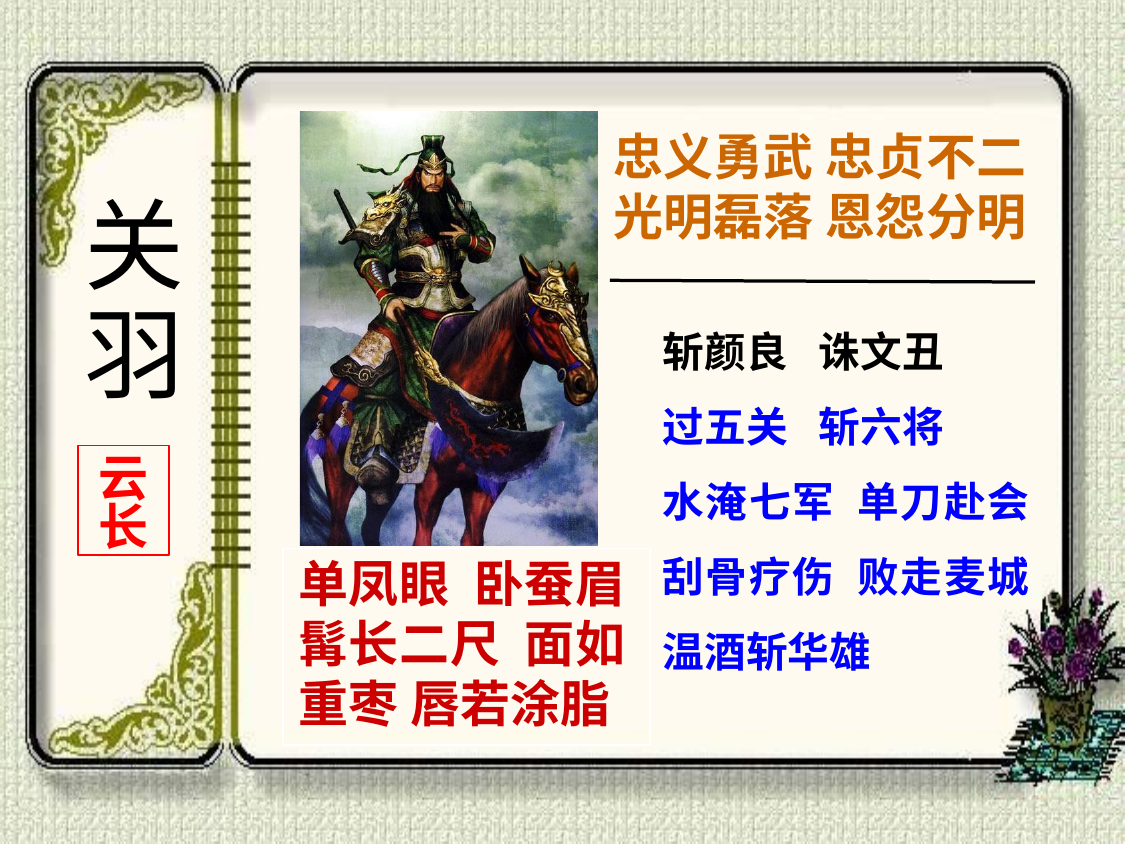

忠义勇武忠贞不二 光明磊落恩怨分明
关 羽

斩颜良  诛文丑
过五关  斩六将
水淹七军 单刀赴会 刮骨疗伤 败走麦城 温酒斩华雄
云 长

单凤眼 卧蚕眉 髯长二尺 面如 重枣唇若涂脂